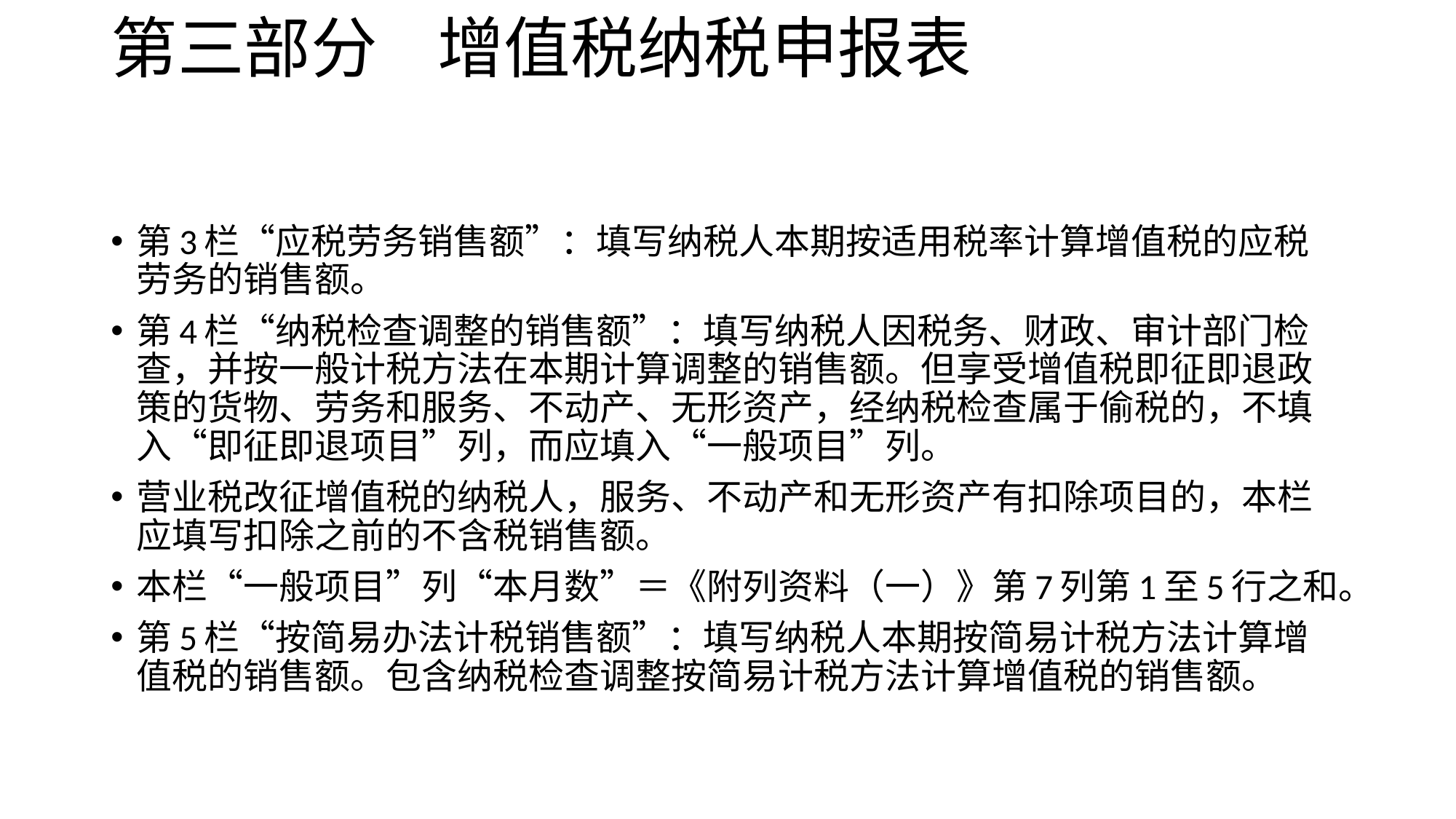

# 第三部分    增值税纳税申报表

第3栏“应税劳务销售额”：填写纳税人本期按适用税率计算增值税的应税劳务的销售额。
第4栏“纳税检查调整的销售额”：填写纳税人因税务、财政、审计部门检查，并按一般计税方法在本期计算调整的销售额。但享受增值税即征即退政策的货物、劳务和服务、不动产、无形资产，经纳税检查属于偷税的，不填入“即征即退项目”列，而应填入“一般项目”列。
营业税改征增值税的纳税人，服务、不动产和无形资产有扣除项目的，本栏应填写扣除之前的不含税销售额。
本栏“一般项目”列“本月数”＝《附列资料（一）》第7列第1至5行之和。
第5栏“按简易办法计税销售额”：填写纳税人本期按简易计税方法计算增值税的销售额。包含纳税检查调整按简易计税方法计算增值税的销售额。